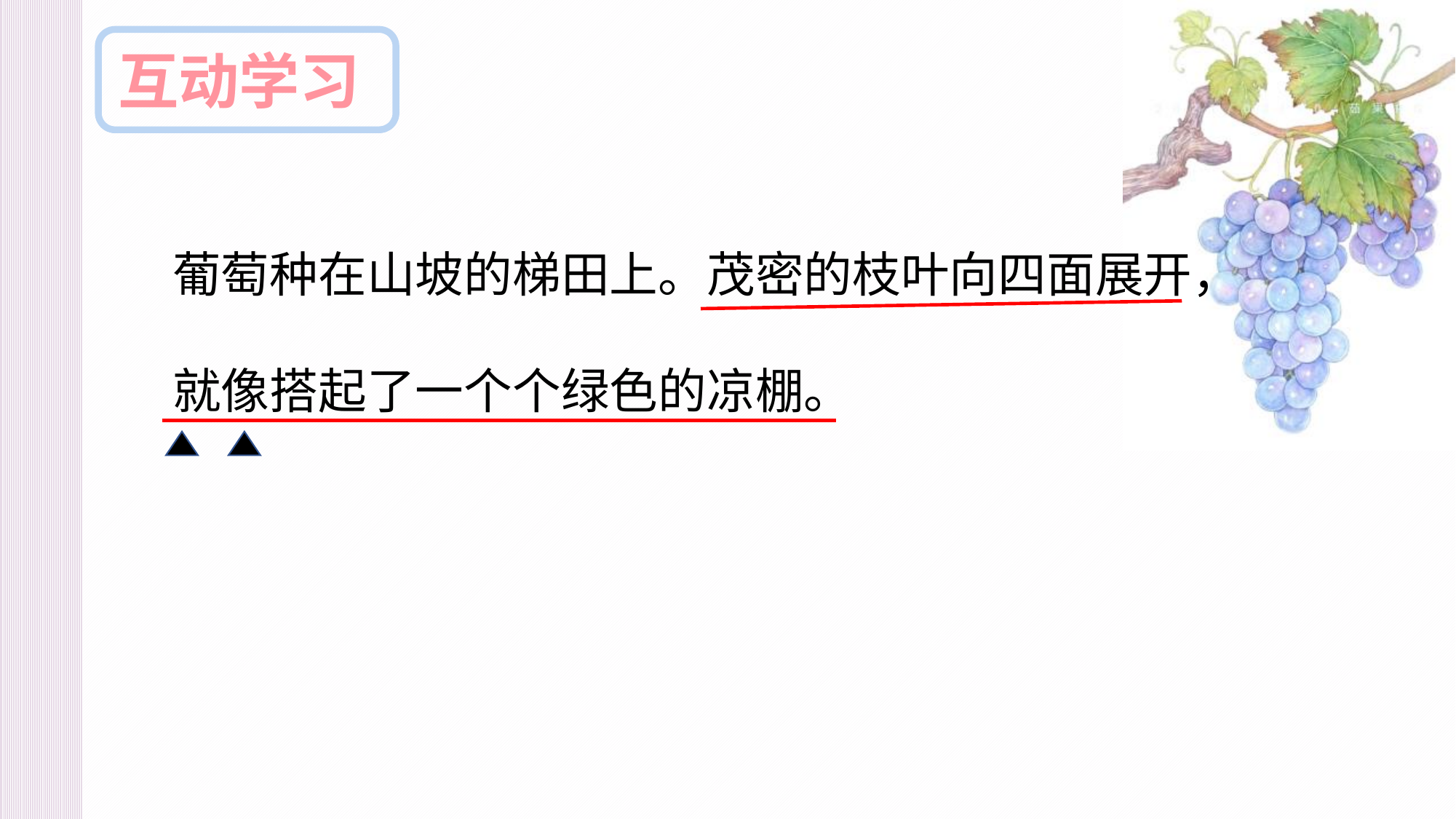

互动学习
葡萄种在山坡的梯田上。茂密的枝叶向四面展开，

就像搭起了一个个绿色的凉棚。